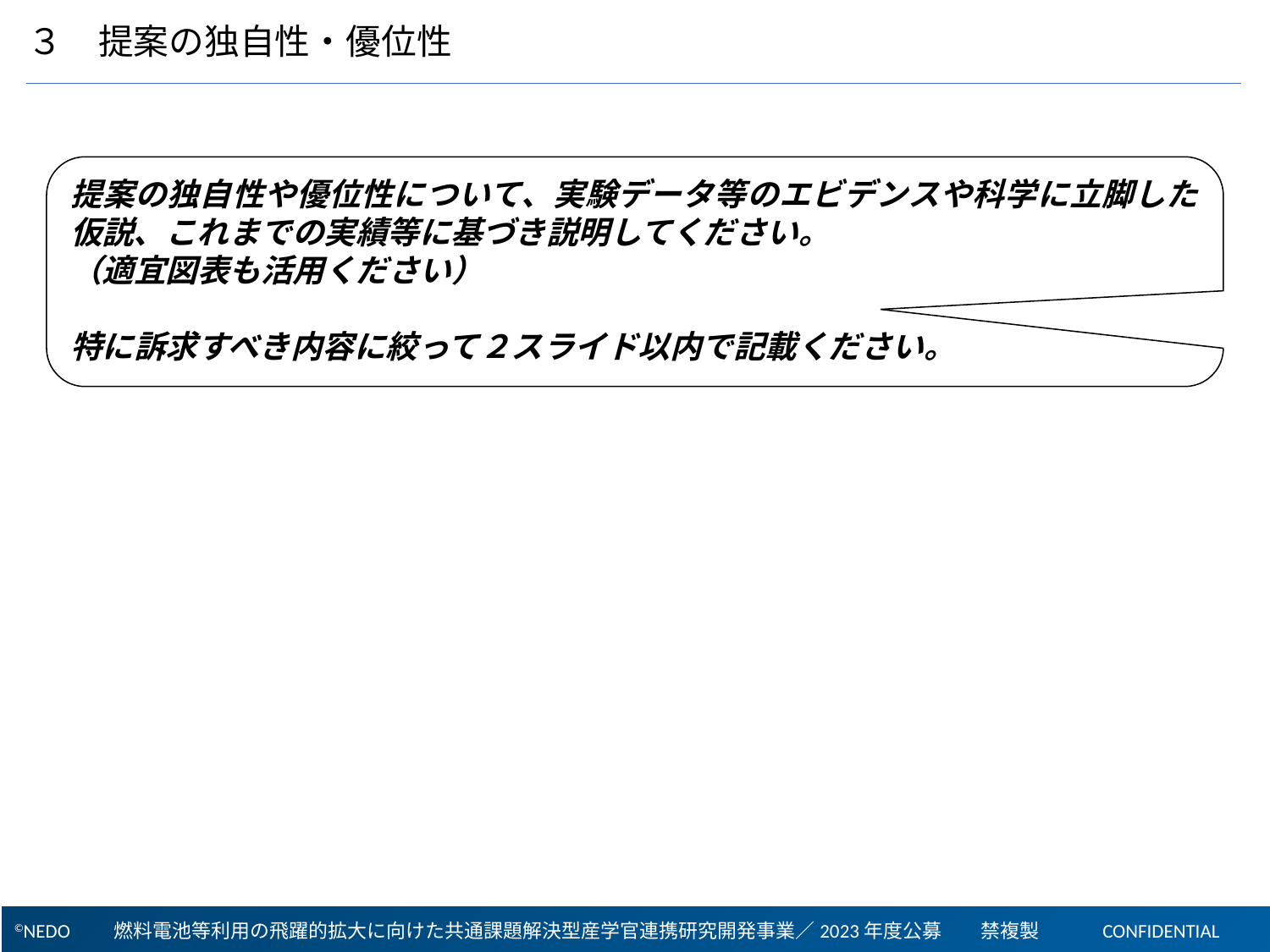

３　提案の独自性・優位性
提案の独自性や優位性について、実験データ等のエビデンスや科学に立脚した仮説、これまでの実績等に基づき説明してください。
（適宜図表も活用ください）

特に訴求すべき内容に絞って２スライド以内で記載ください。